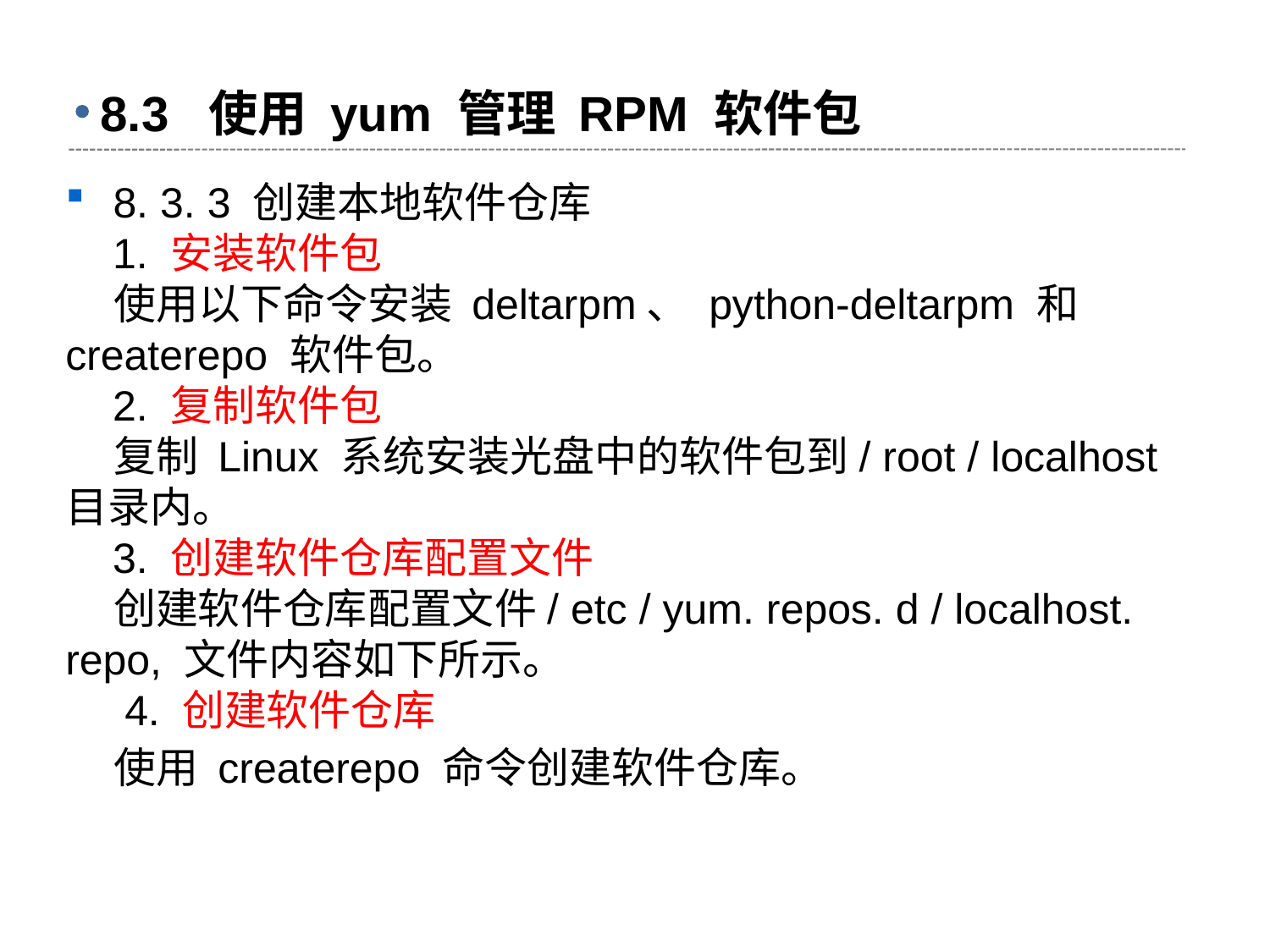

# 8.3  使用 yum 管理 RPM 软件包
8. 3. 3 创建本地软件仓库
    1. 安装软件包
    使用以下命令安装 deltarpm、 python-deltarpm 和 createrepo 软件包。
    2. 复制软件包
    复制 Linux 系统安装光盘中的软件包到/ root / localhost 目录内。
    3. 创建软件仓库配置文件
    创建软件仓库配置文件/ etc / yum. repos. d / localhost. repo, 文件内容如下所示。
     4. 创建软件仓库
    使用 createrepo 命令创建软件仓库。